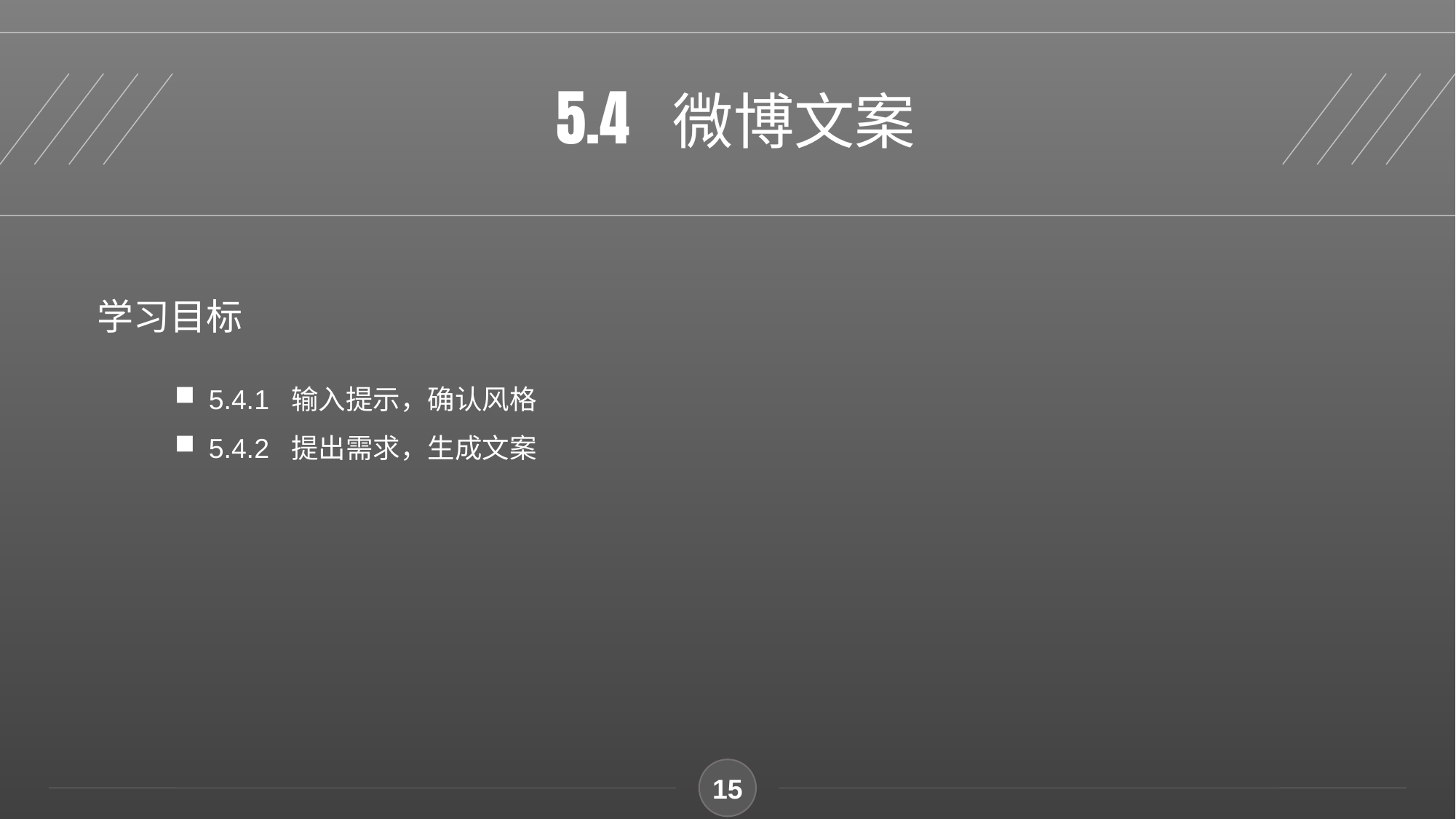

5.4  微博文案

学习目标
5.4.1  输入提示，确认风格
5.4.2  提出需求，生成文案